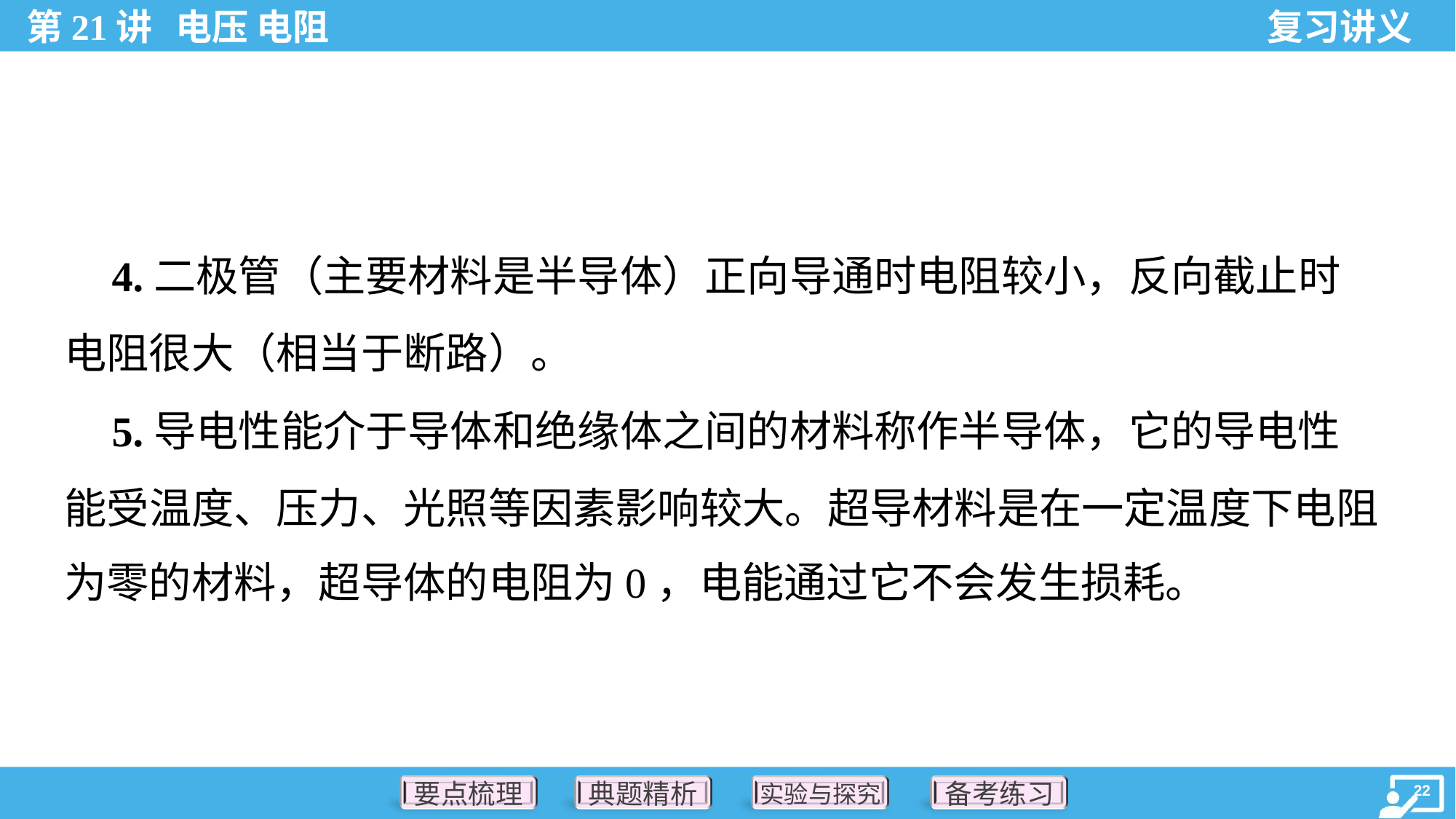

4.二极管（主要材料是半导体）正向导通时电阻较小，反向截止时
电阻很大（相当于断路）。
    5.导电性能介于导体和绝缘体之间的材料称作半导体，它的导电性
能受温度、压力、光照等因素影响较大。超导材料是在一定温度下电阻
为零的材料，超导体的电阻为0，电能通过它不会发生损耗。